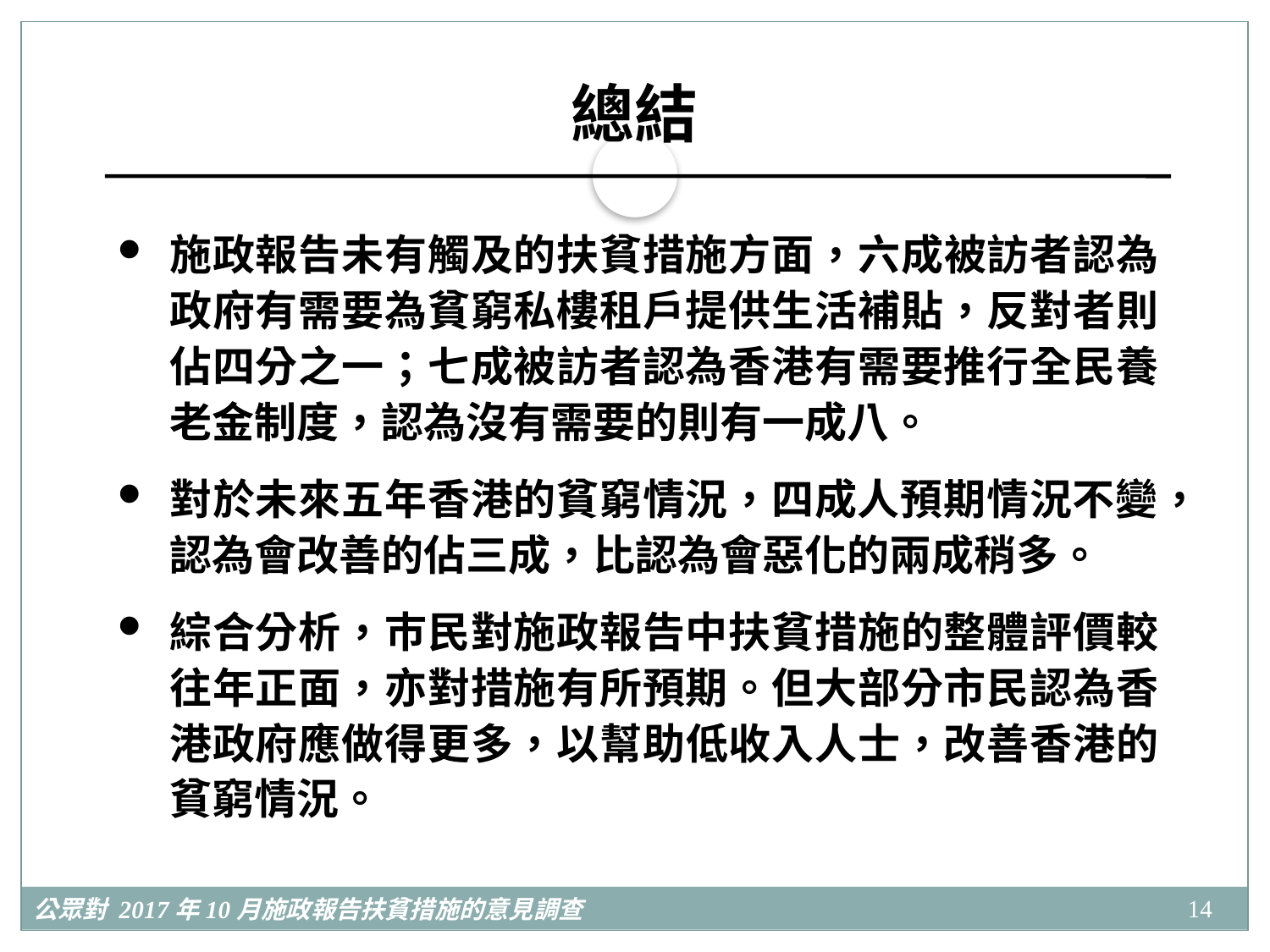

# 總結

施政報告未有觸及的扶貧措施方面，六成被訪者認為政府有需要為貧窮私樓租戶提供生活補貼，反對者則佔四分之一；七成被訪者認為香港有需要推行全民養老金制度，認為沒有需要的則有一成八。
對於未來五年香港的貧窮情況，四成人預期情況不變，認為會改善的佔三成，比認為會惡化的兩成稍多。
綜合分析，巿民對施政報告中扶貧措施的整體評價較往年正面，亦對措施有所預期。但大部分市民認為香港政府應做得更多，以幫助低收入人士，改善香港的貧窮情況。